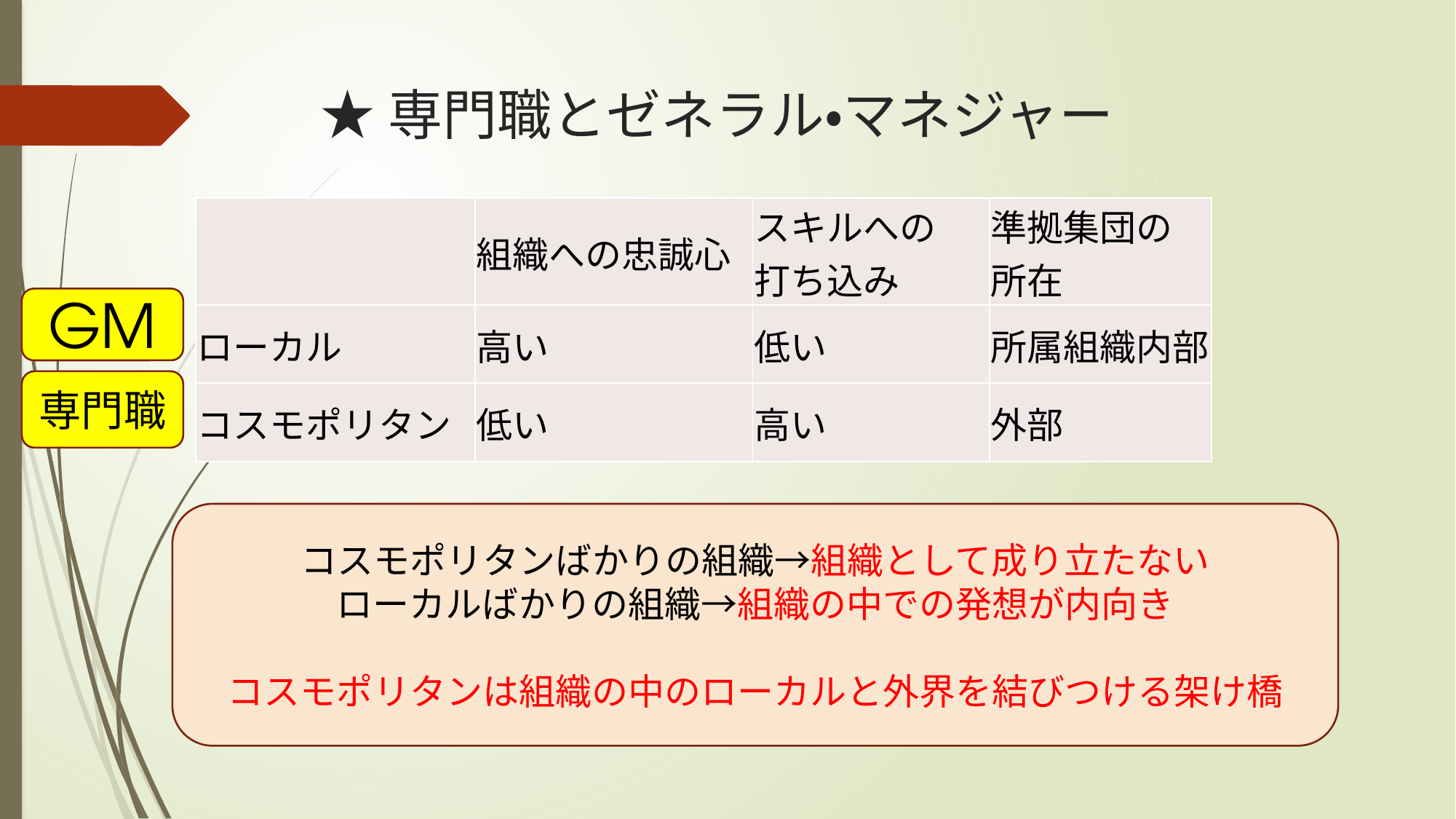

# ★専門職とゼネラル・マネジャー
|  | 組織への忠誠心 | スキルへの 打ち込み | 準拠集団の 所在 |
| --- | --- | --- | --- |
| ローカル | 高い | 低い | 所属組織内部 |
| コスモポリタン | 低い | 高い | 外部 |
GM
専門職
コスモポリタンばかりの組織→組織として成り立たない
ローカルばかりの組織→組織の中での発想が内向き

コスモポリタンは組織の中のローカルと外界を結びつける架け橋